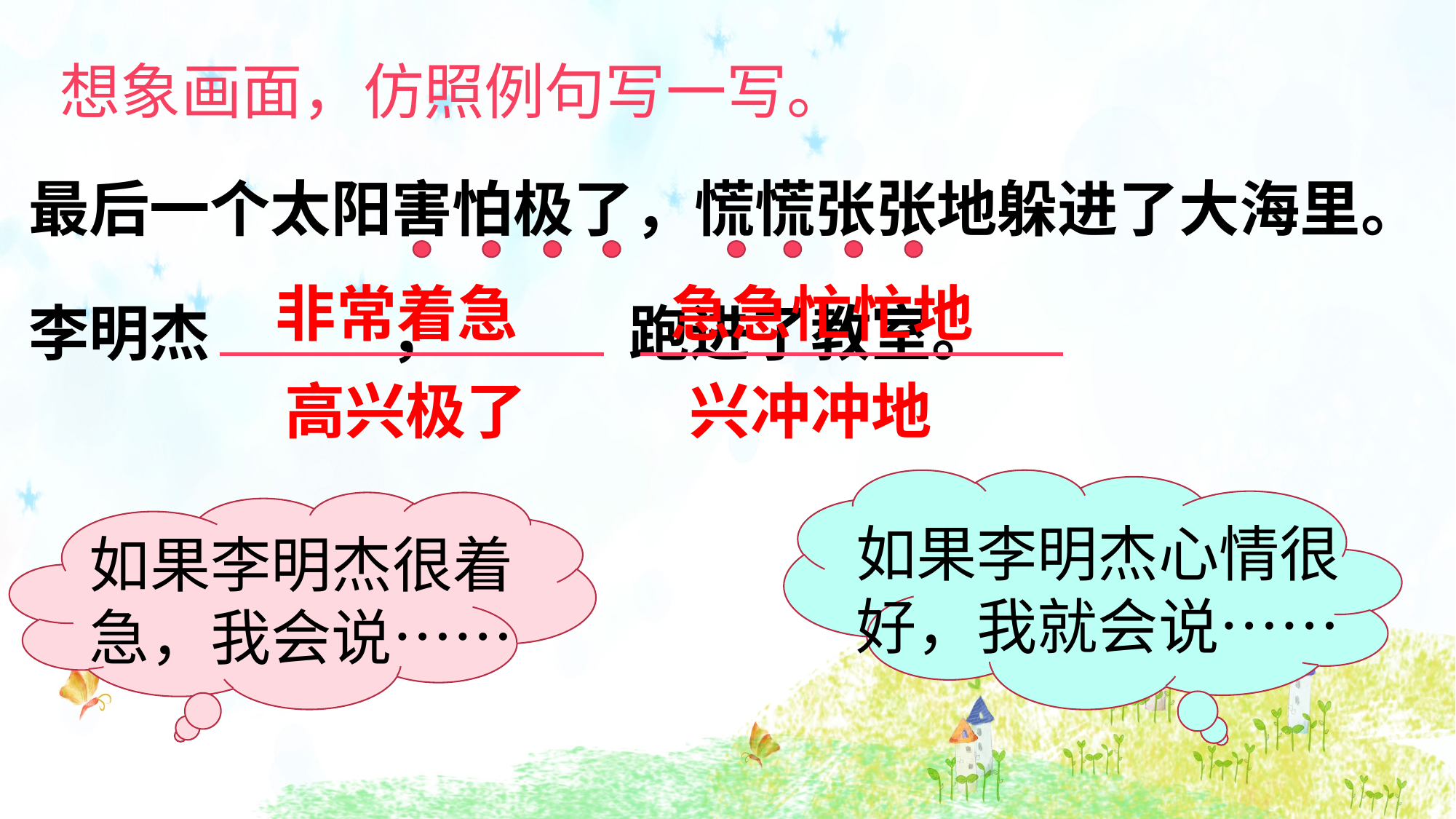

想象画面，仿照例句写一写。
最后一个太阳害怕极了，慌慌张张地躲进了大海里。

非常着急
急急忙忙地
李明杰             ，             跑进了教室。
高兴极了
兴冲冲地

如果李明杰心情很好，我就会说……
如果李明杰很着急，我会说……